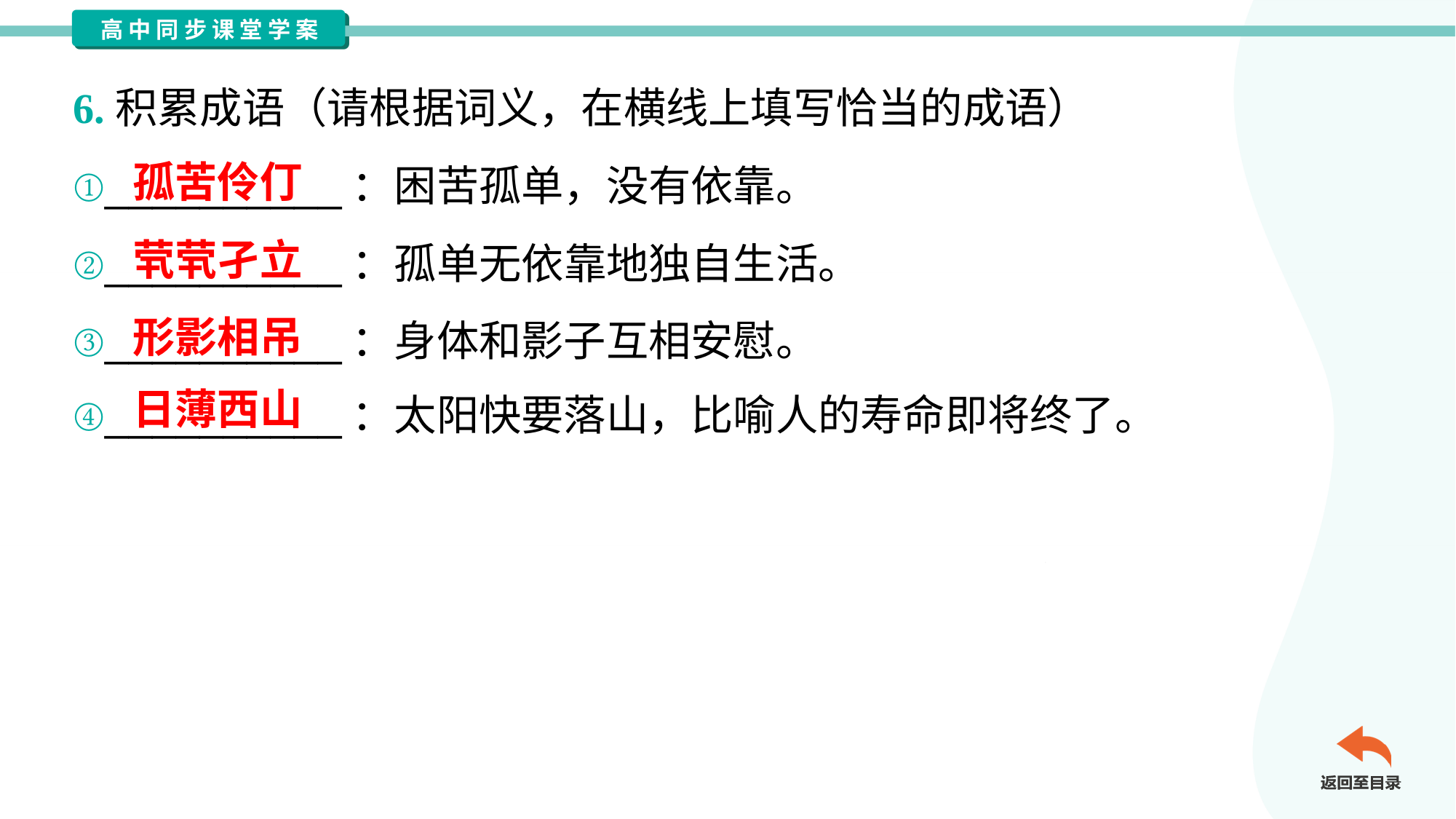

6.积累成语（请根据词义，在横线上填写恰当的成语）
孤苦伶仃
①__________：困苦孤单，没有依靠。
②__________：孤单无依靠地独自生活。
③__________：身体和影子互相安慰。
④__________：太阳快要落山，比喻人的寿命即将终了。
茕茕孑立
形影相吊
日薄西山